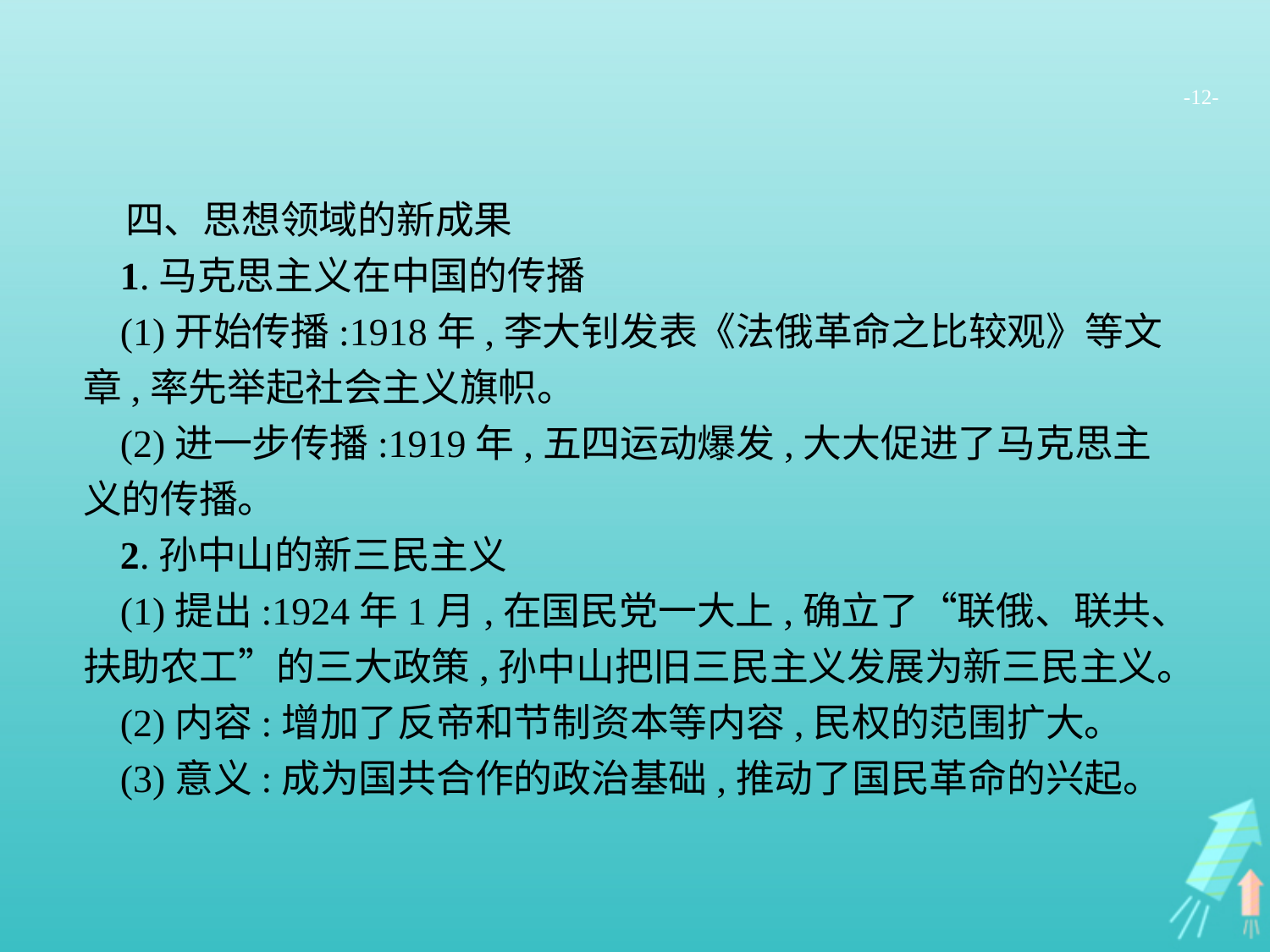

-12-
四、思想领域的新成果
1.马克思主义在中国的传播
(1)开始传播:1918年,李大钊发表《法俄革命之比较观》等文章,率先举起社会主义旗帜。
(2)进一步传播:1919年,五四运动爆发,大大促进了马克思主义的传播。
2.孙中山的新三民主义
(1)提出:1924年1月,在国民党一大上,确立了“联俄、联共、扶助农工”的三大政策,孙中山把旧三民主义发展为新三民主义。
(2)内容:增加了反帝和节制资本等内容,民权的范围扩大。
(3)意义:成为国共合作的政治基础,推动了国民革命的兴起。